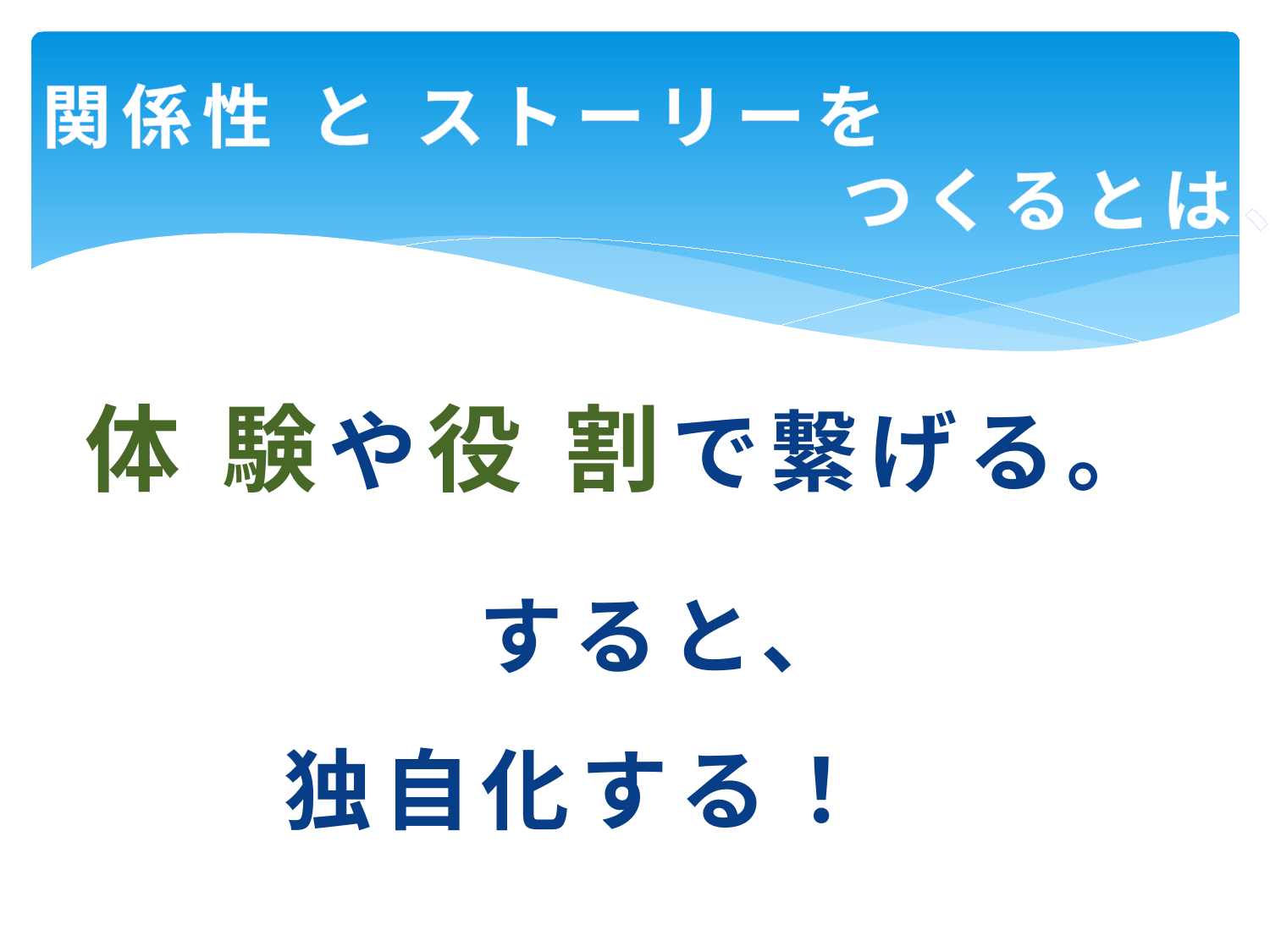

関係性 と ストーリーを
　　　　　　　　　　つくるとは、
体 験や役 割で繋げる。
すると、
独自化する！